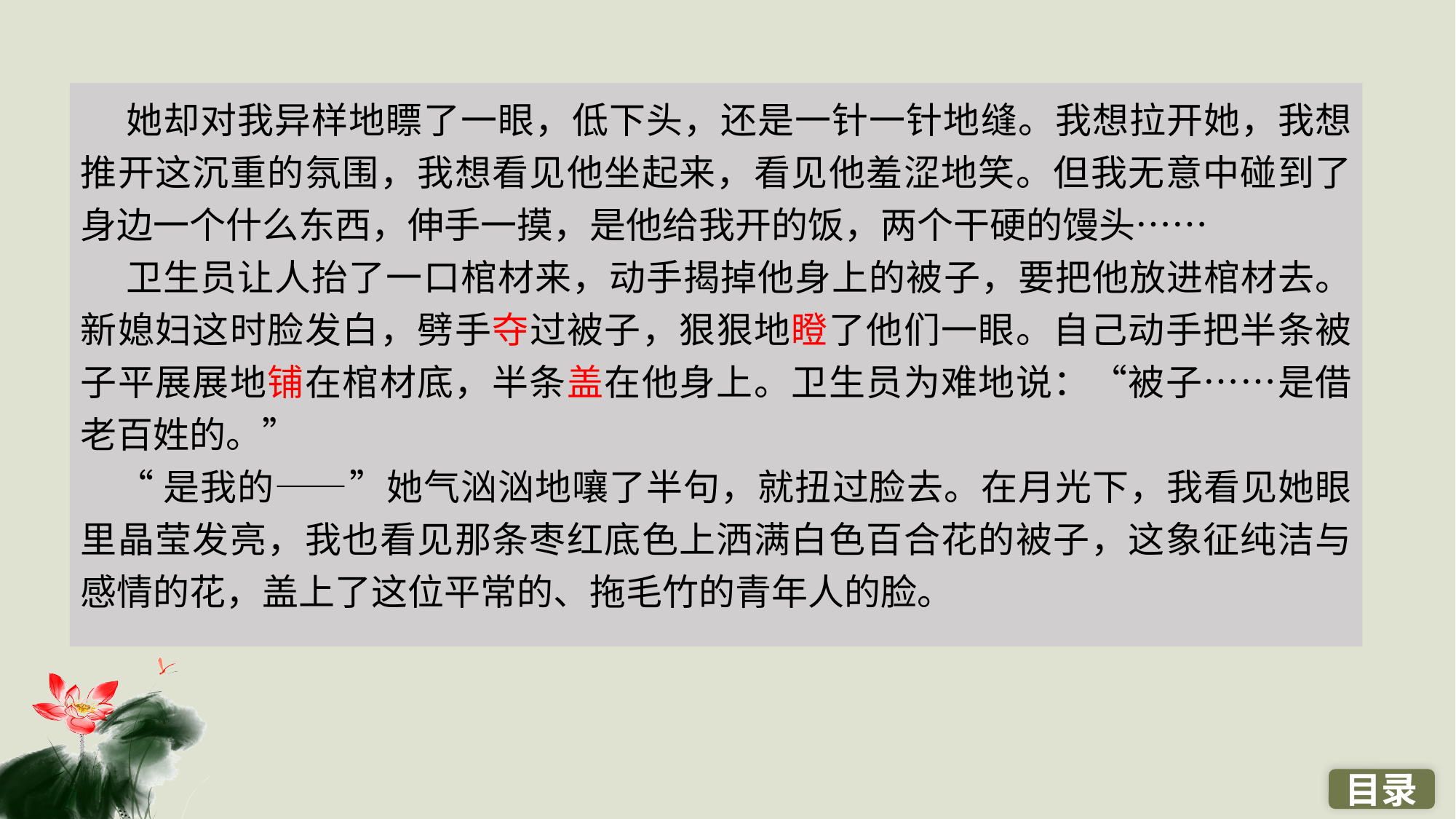

她却对我异样地瞟了一眼，低下头，还是一针一针地缝。我想拉开她，我想推开这沉重的氛围，我想看见他坐起来，看见他羞涩地笑。但我无意中碰到了身边一个什么东西，伸手一摸，是他给我开的饭，两个干硬的馒头……
    卫生员让人抬了一口棺材来，动手揭掉他身上的被子，要把他放进棺材去。新媳妇这时脸发白，劈手夺过被子，狠狠地瞪了他们一眼。自己动手把半条被子平展展地铺在棺材底，半条盖在他身上。卫生员为难地说：“被子……是借老百姓的。”
    “是我的——”她气汹汹地嚷了半句，就扭过脸去。在月光下，我看见她眼里晶莹发亮，我也看见那条枣红底色上洒满白色百合花的被子，这象征纯洁与感情的花，盖上了这位平常的、拖毛竹的青年人的脸。